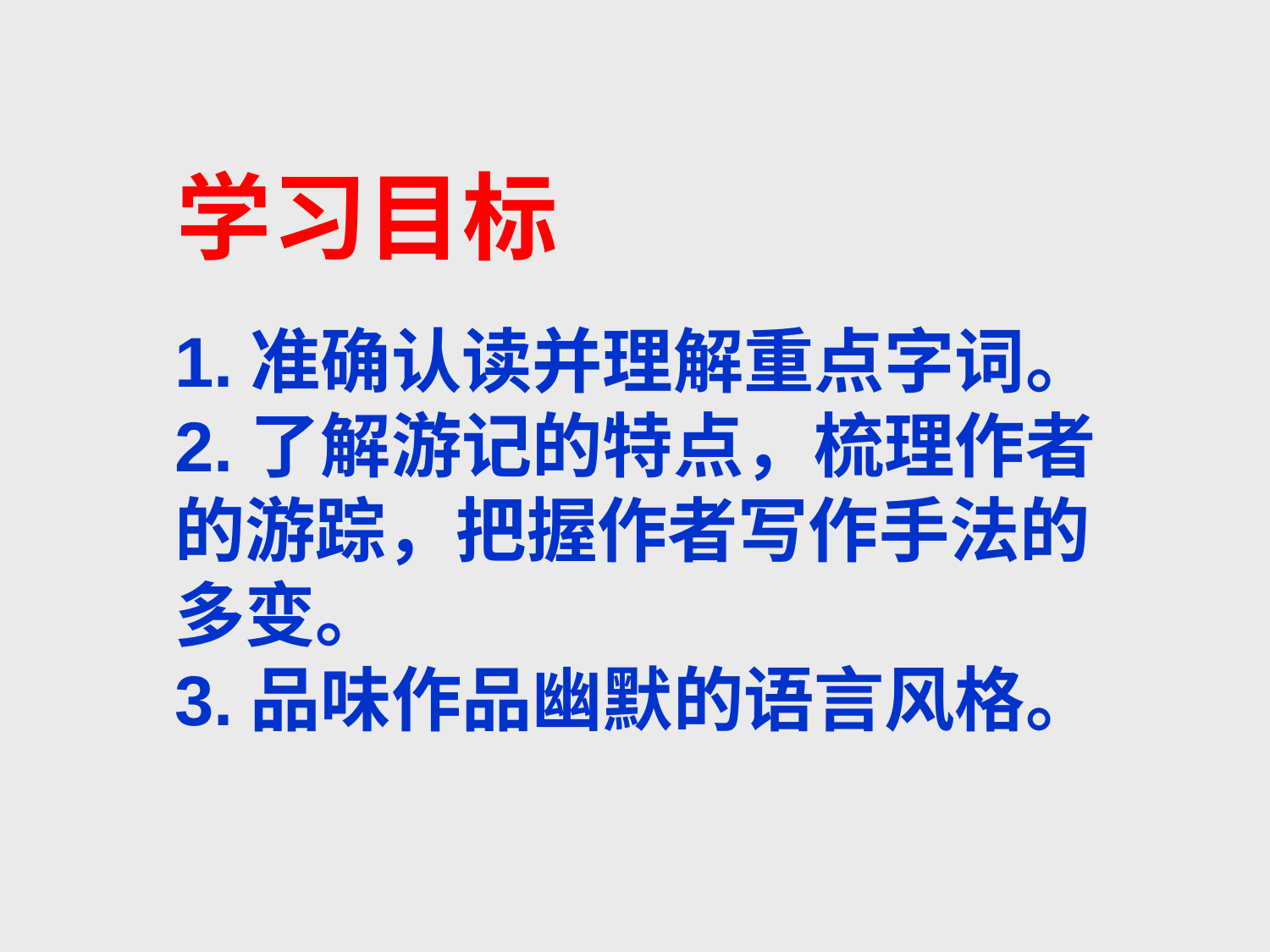

学习目标
1.准确认读并理解重点字词。
2.了解游记的特点，梳理作者的游踪，把握作者写作手法的多变。
3.品味作品幽默的语言风格。